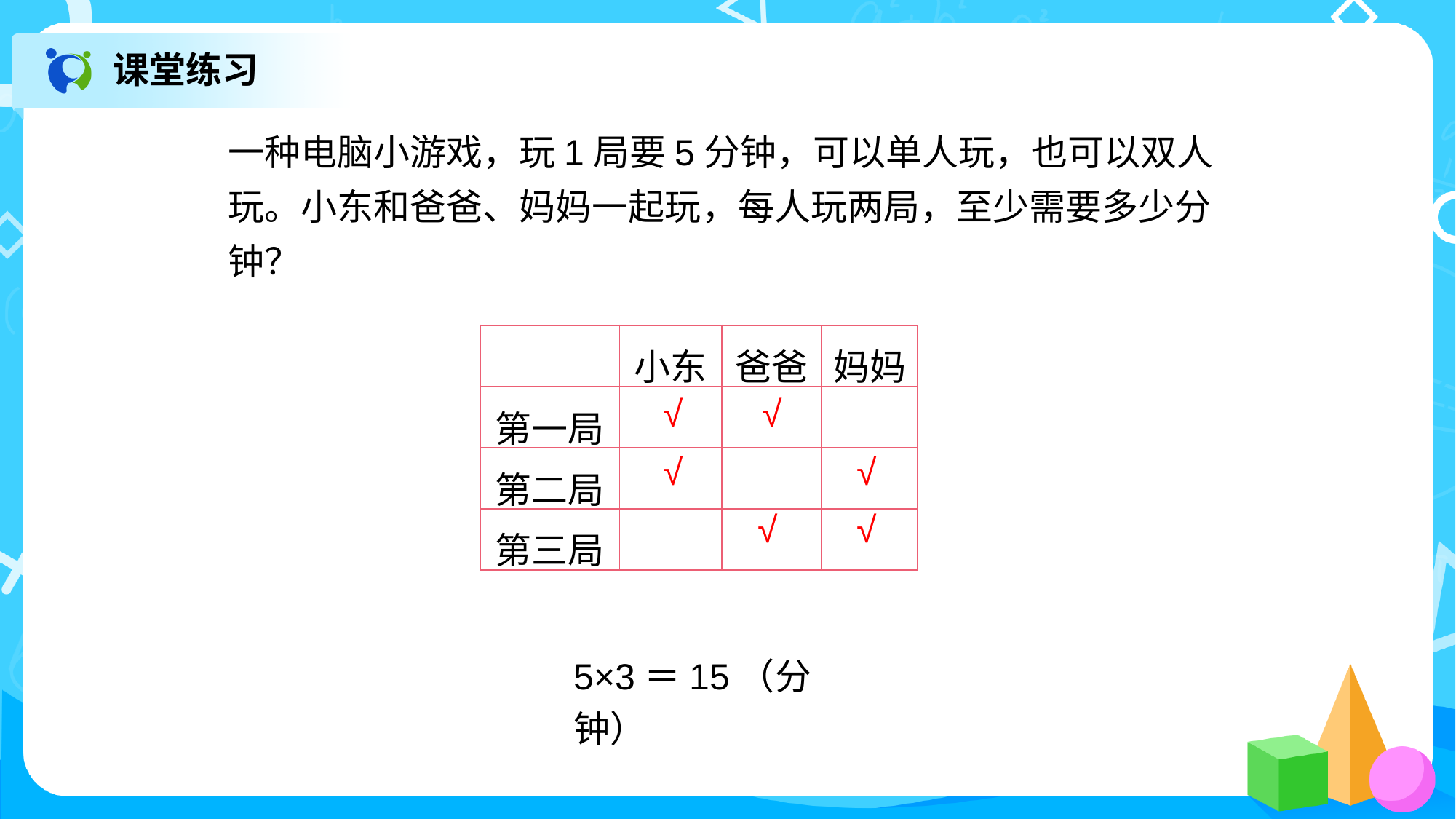

课堂练习
一种电脑小游戏，玩1局要5分钟，可以单人玩，也可以双人玩。小东和爸爸、妈妈一起玩，每人玩两局，至少需要多少分钟？
|  | 小东 | 爸爸 | 妈妈 |
| --- | --- | --- | --- |
| 第一局 |  |  |  |
| 第二局 |  |  |  |
| 第三局 |  |  |  |
√
√
√
√
√
√
5×3＝15（分钟）